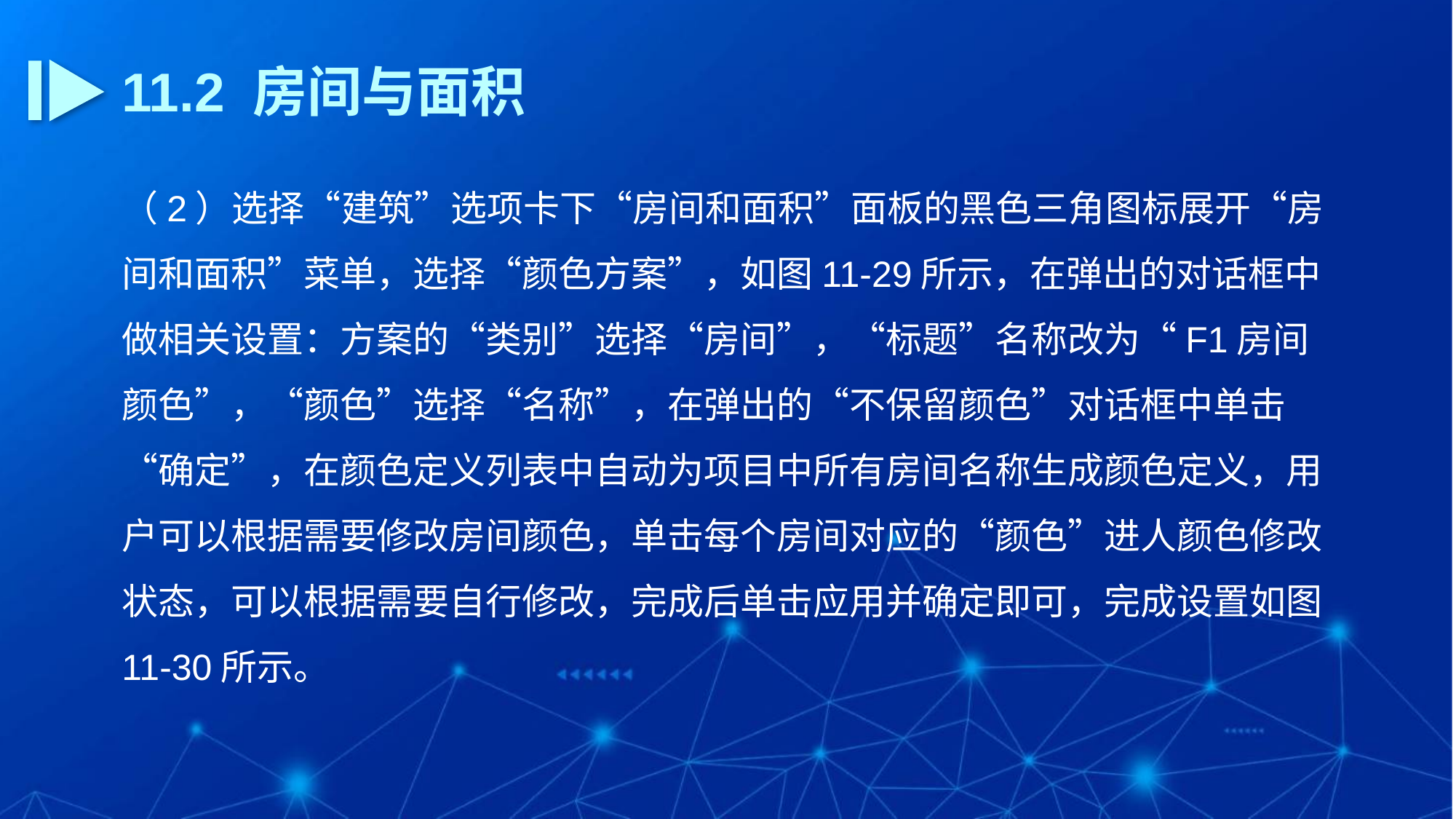

11.2 房间与面积

（2）选择“建筑”选项卡下“房间和面积”面板的黑色三角图标展开“房间和面积”菜单，选择“颜色方案”，如图11-29所示，在弹出的对话框中做相关设置：方案的“类别”选择“房间”，“标题”名称改为“F1房间颜色”，“颜色”选择“名称”，在弹出的“不保留颜色”对话框中单击“确定”，在颜色定义列表中自动为项目中所有房间名称生成颜色定义，用户可以根据需要修改房间颜色，单击每个房间对应的“颜色”进人颜色修改状态，可以根据需要自行修改，完成后单击应用并确定即可，完成设置如图11-30所示。